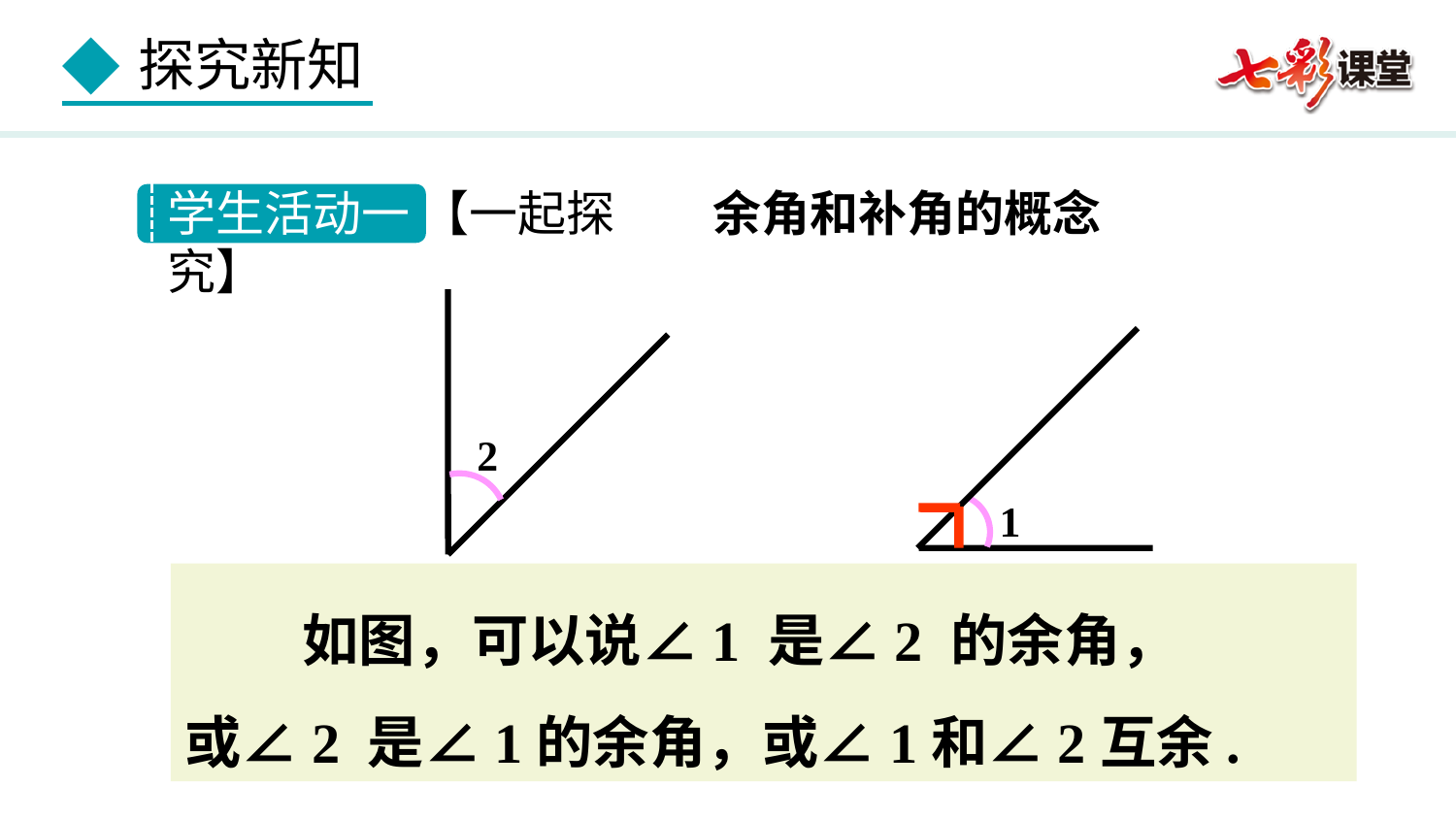

学生活动一 【一起探究】

余角和补角的概念

2

1

            如图，可以说∠1 是∠2 的余角，
或∠2 是∠1的余角，或∠1和∠2互余.
         如果两个角的和等于90°( 直角 )，就说这两个角互为余角 ( 简称为两个角互余 ).